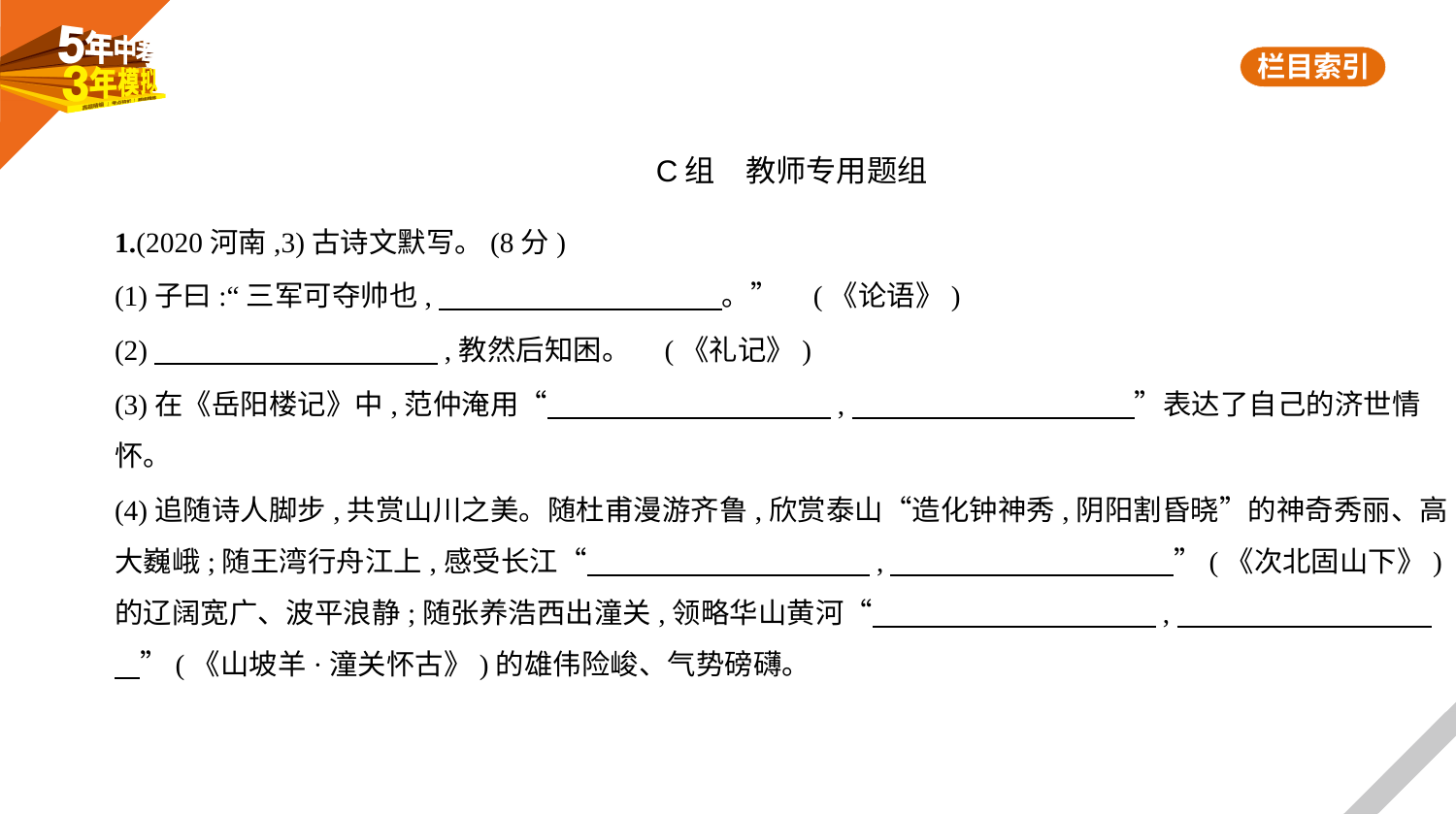

C组　教师专用题组
1.(2020河南,3)古诗文默写。(8分)
(1)子曰:“三军可夺帅也,　　　　　　　　　    。” (《论语》)
(2)　　　　　　　　　    ,教然后知困。 (《礼记》)
(3)在《岳阳楼记》中,范仲淹用“　　　　　　　　　    ,　　　　　　　　　    ”表达了自己的济世情
怀。
(4)追随诗人脚步,共赏山川之美。随杜甫漫游齐鲁,欣赏泰山“造化钟神秀,阴阳割昏晓”的神奇秀丽、高
大巍峨;随王湾行舟江上,感受长江“　　　　　　　　　    ,　　　　　　　　　    ”(《次北固山下》)
的辽阔宽广、波平浪静;随张养浩西出潼关,领略华山黄河“　　　　　　　　　    ,　　　　　　　　    
    ”(《山坡羊·潼关怀古》)的雄伟险峻、气势磅礴。